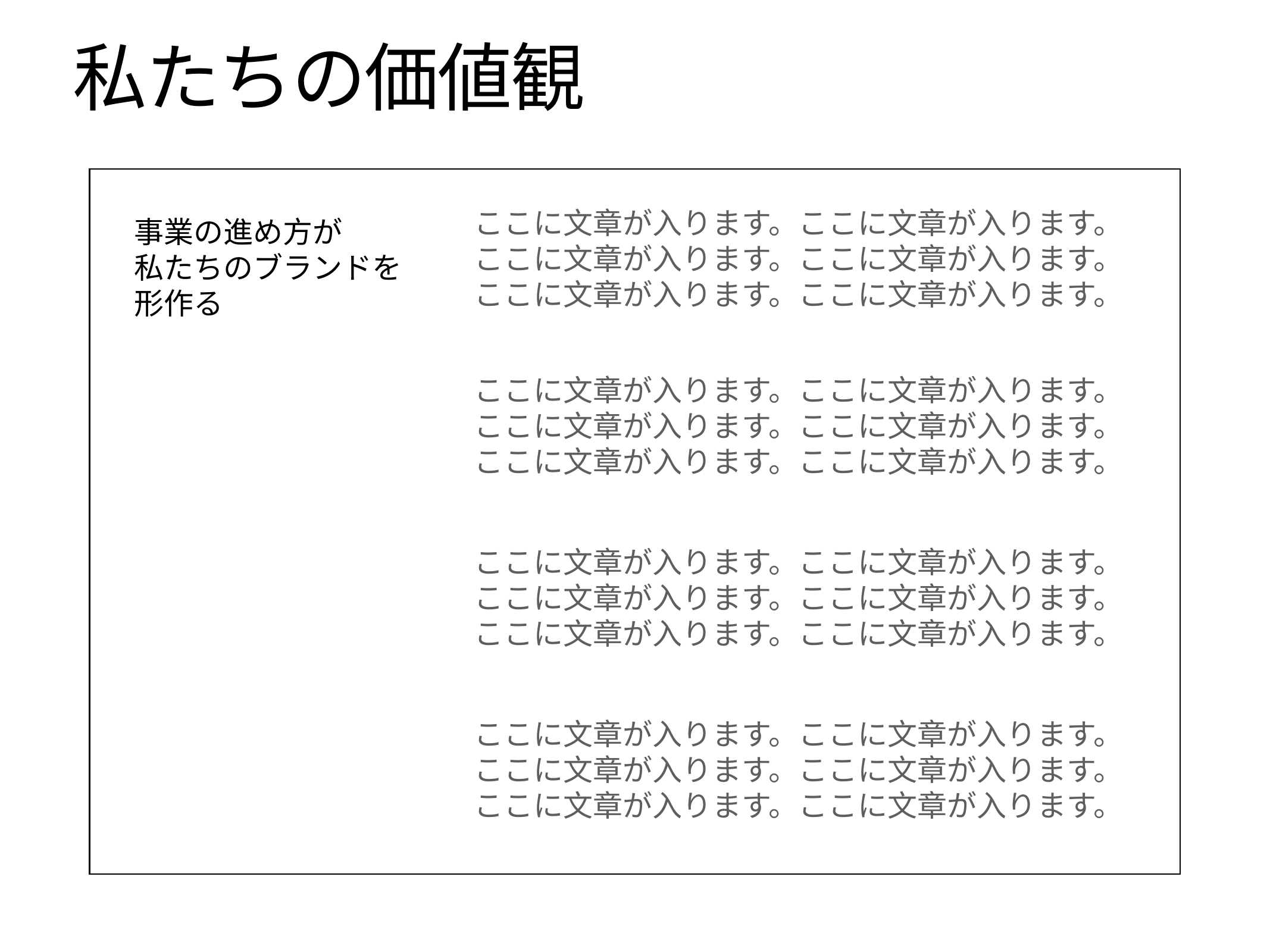

# 私たちの価値観

ここに文章が入ります。ここに文章が入ります。ここに文章が入ります。ここに文章が入ります。ここに文章が入ります。ここに文章が入ります。
事業の進め方が
私たちのブランドを
形作る
ここに文章が入ります。ここに文章が入ります。ここに文章が入ります。ここに文章が入ります。ここに文章が入ります。ここに文章が入ります。
ここに文章が入ります。ここに文章が入ります。ここに文章が入ります。ここに文章が入ります。ここに文章が入ります。ここに文章が入ります。
ここに文章が入ります。ここに文章が入ります。ここに文章が入ります。ここに文章が入ります。ここに文章が入ります。ここに文章が入ります。
6